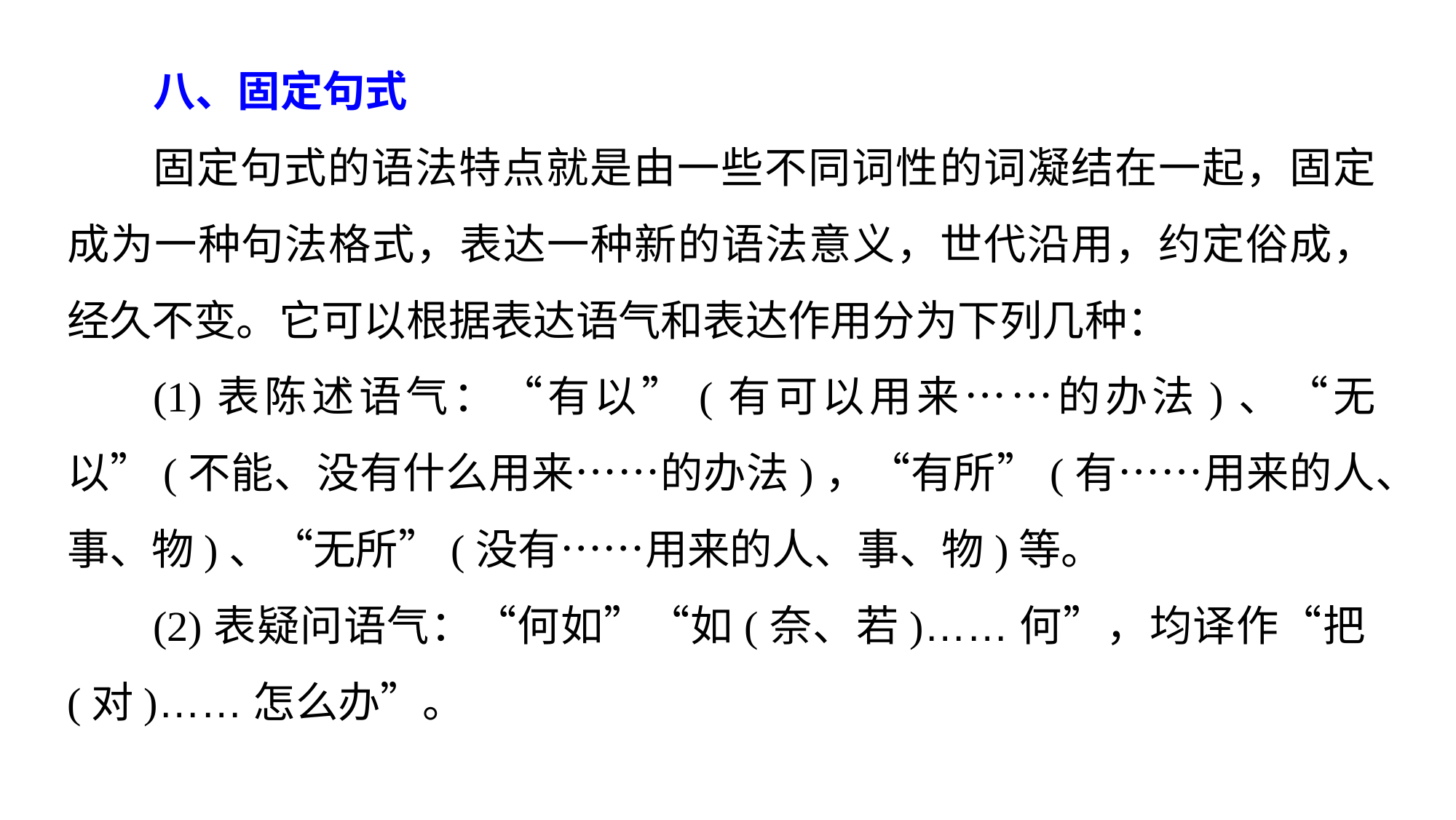

八、固定句式
固定句式的语法特点就是由一些不同词性的词凝结在一起，固定成为一种句法格式，表达一种新的语法意义，世代沿用，约定俗成，经久不变。它可以根据表达语气和表达作用分为下列几种：
(1)表陈述语气：“有以”(有可以用来……的办法)、“无以”(不能、没有什么用来……的办法)，“有所”(有……用来的人、事、物)、“无所”(没有……用来的人、事、物)等。
(2)表疑问语气：“何如”“如(奈、若)……何”，均译作“把(对)……怎么办”。